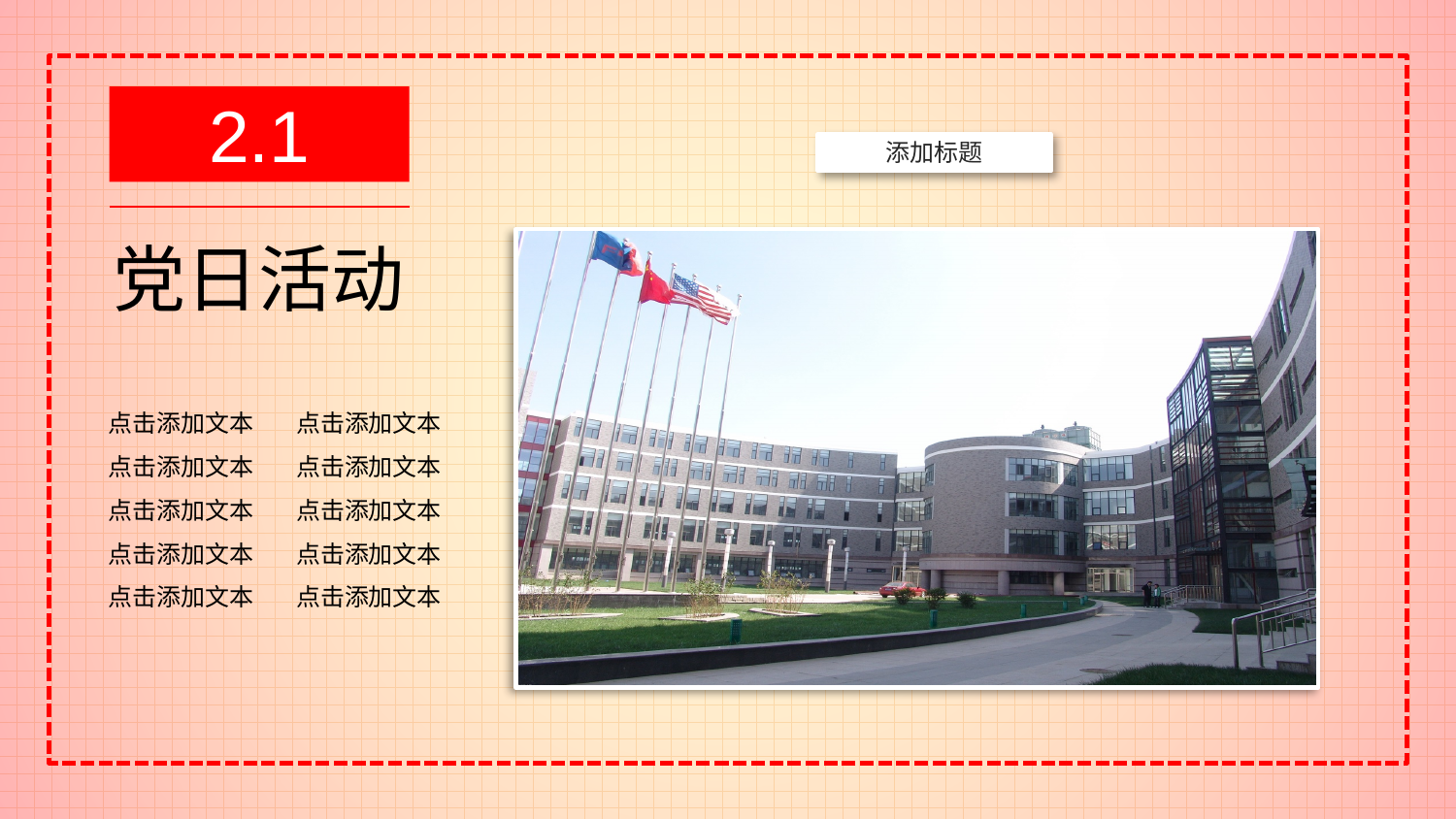

2.1

添加标题

党日活动

点击添加文本        点击添加文本
点击添加文本        点击添加文本
点击添加文本        点击添加文本
点击添加文本        点击添加文本
点击添加文本        点击添加文本